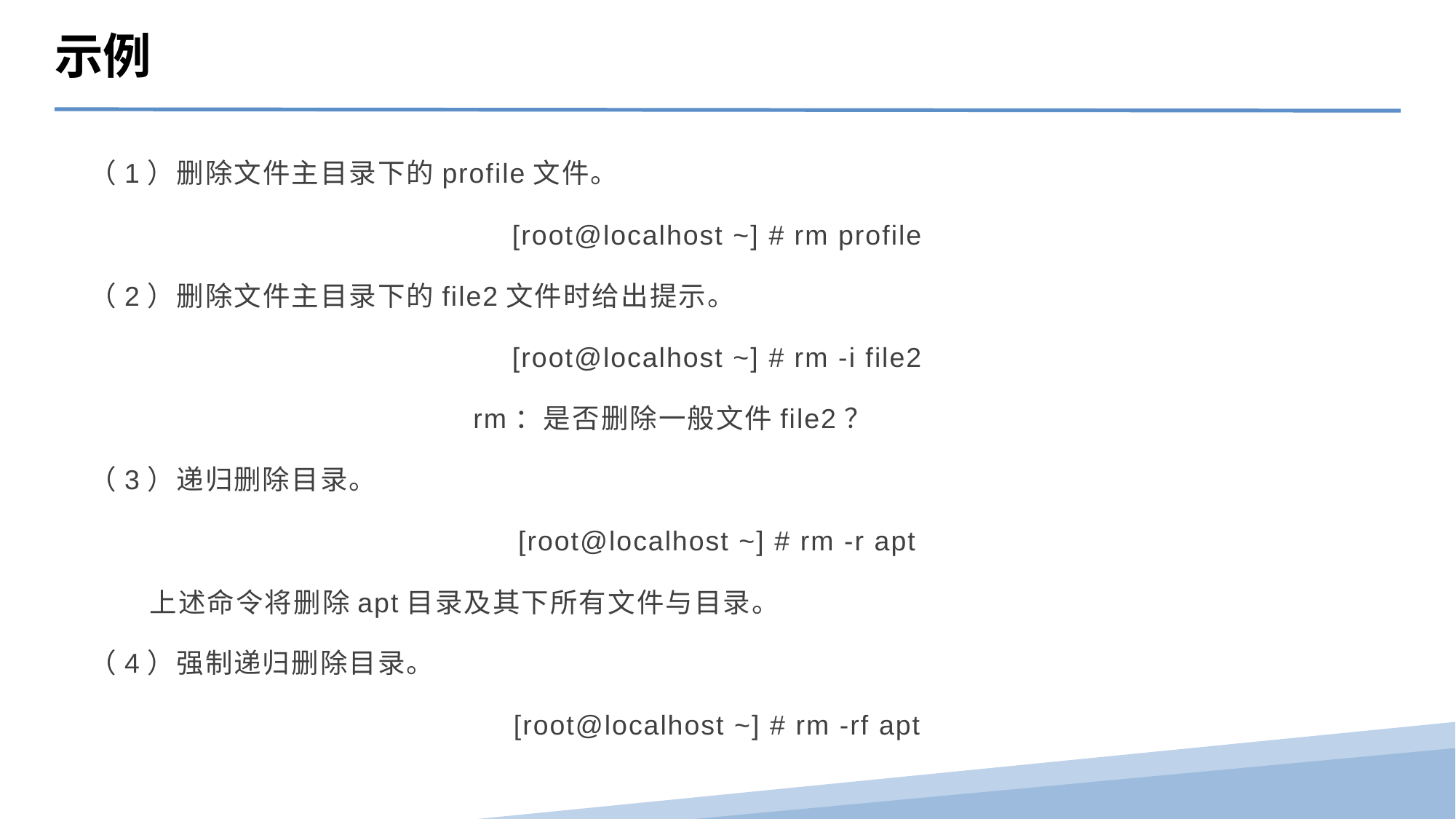

示例
（1）删除文件主目录下的profile文件。
[root@localhost ~] # rm profile
（2）删除文件主目录下的file2文件时给出提示。
[root@localhost ~] # rm -i file2
                                          rm：是否删除一般文件file2？
（3）递归删除目录。
[root@localhost ~] # rm -r apt
       上述命令将删除apt目录及其下所有文件与目录。
（4）强制递归删除目录。
[root@localhost ~] # rm -rf apt